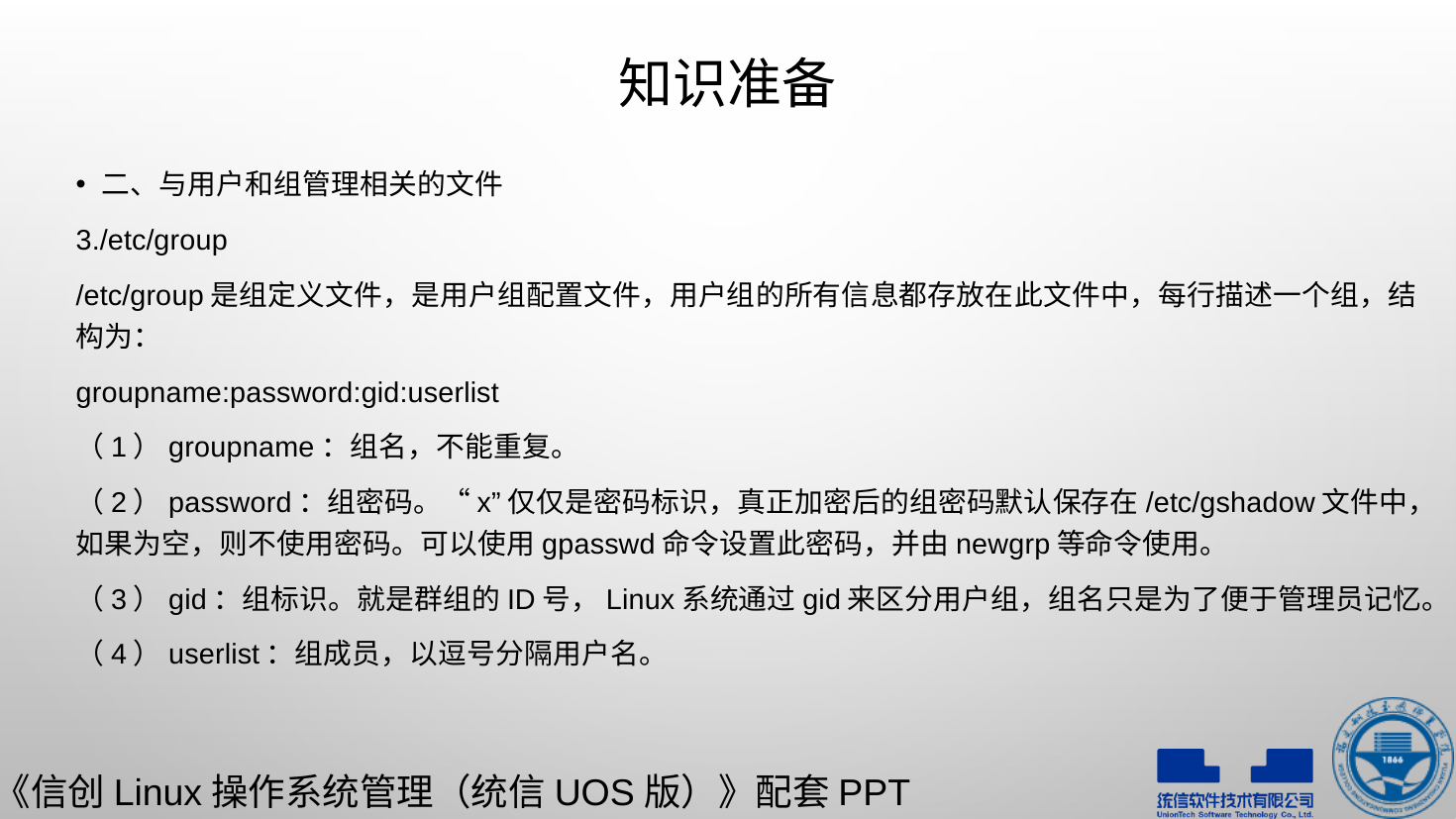

# 知识准备
二、与用户和组管理相关的文件
3./etc/group
/etc/group是组定义文件，是用户组配置文件，用户组的所有信息都存放在此文件中，每行描述一个组，结构为：
groupname:password:gid:userlist
（1）groupname：组名，不能重复。
（2）password：组密码。“x”仅仅是密码标识，真正加密后的组密码默认保存在/etc/gshadow文件中，如果为空，则不使用密码。可以使用gpasswd命令设置此密码，并由newgrp等命令使用。
（3）gid：组标识。就是群组的ID号，Linux系统通过gid来区分用户组，组名只是为了便于管理员记忆。
（4）userlist：组成员，以逗号分隔用户名。